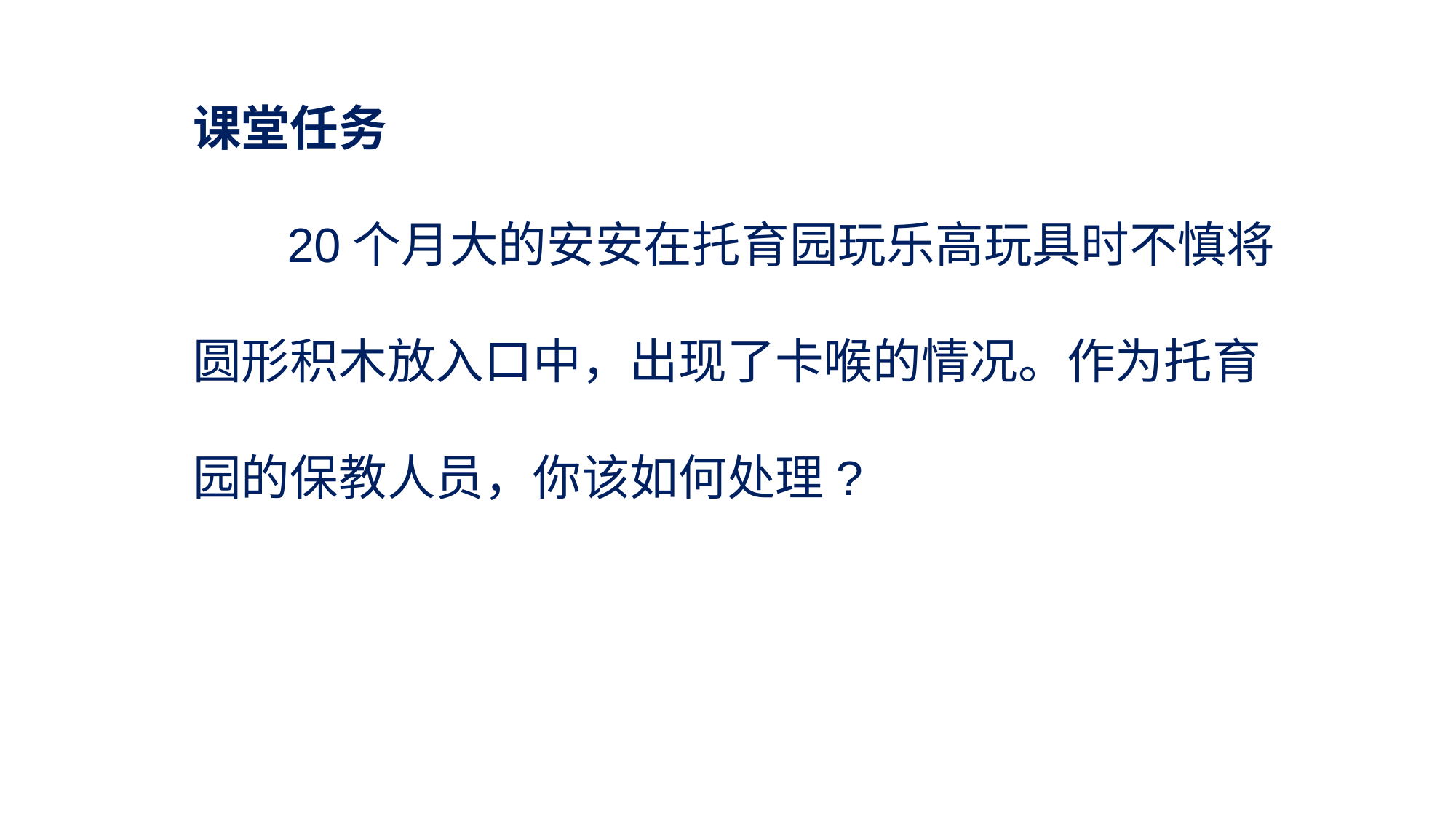

课堂任务       20个月大的安安在托育园玩乐高玩具时不慎将圆形积木放入口中，出现了卡喉的情况。作为托育园的保教人员，你该如何处理?